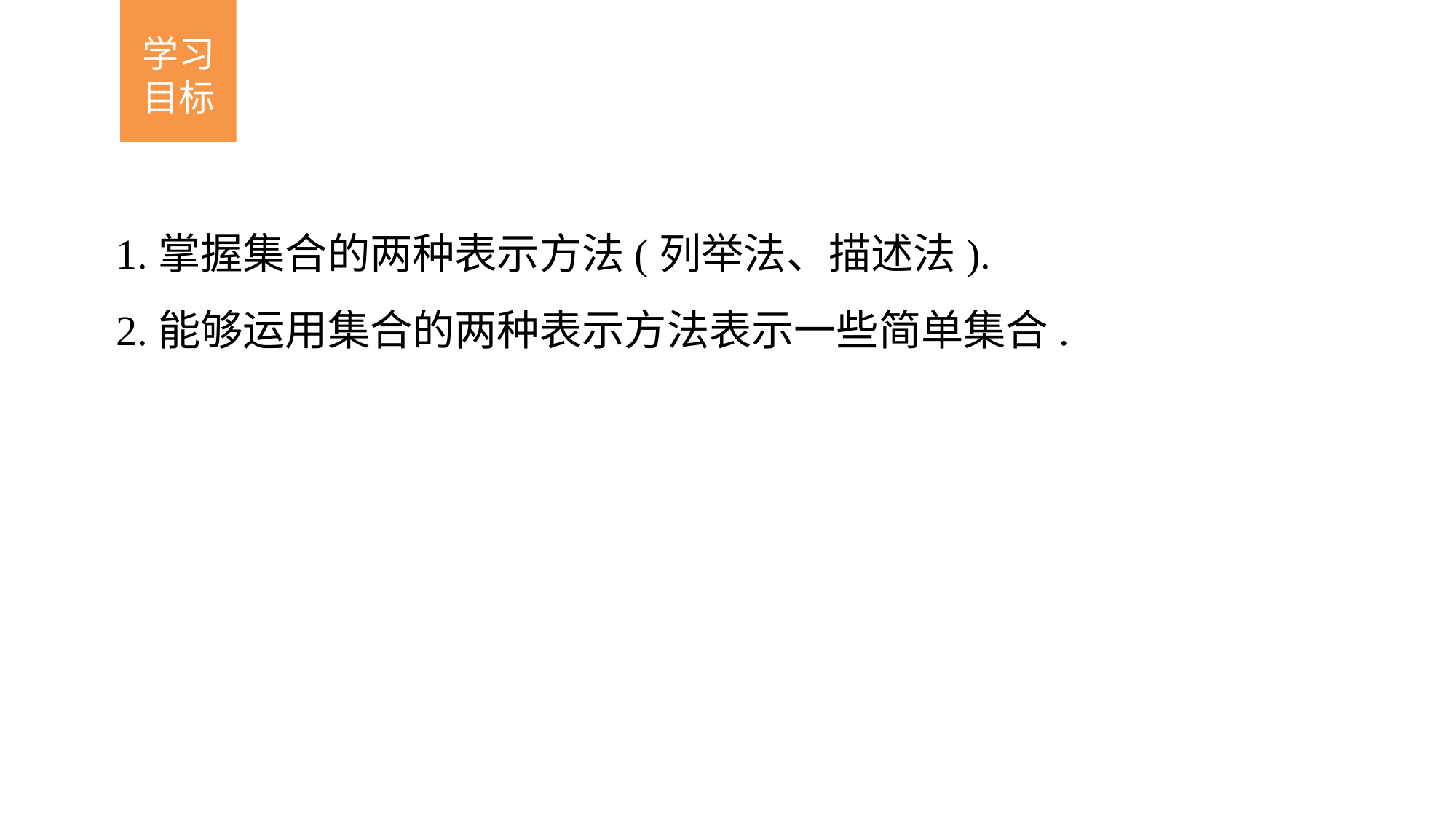

学习目标
1.掌握集合的两种表示方法(列举法、描述法).
2.能够运用集合的两种表示方法表示一些简单集合.